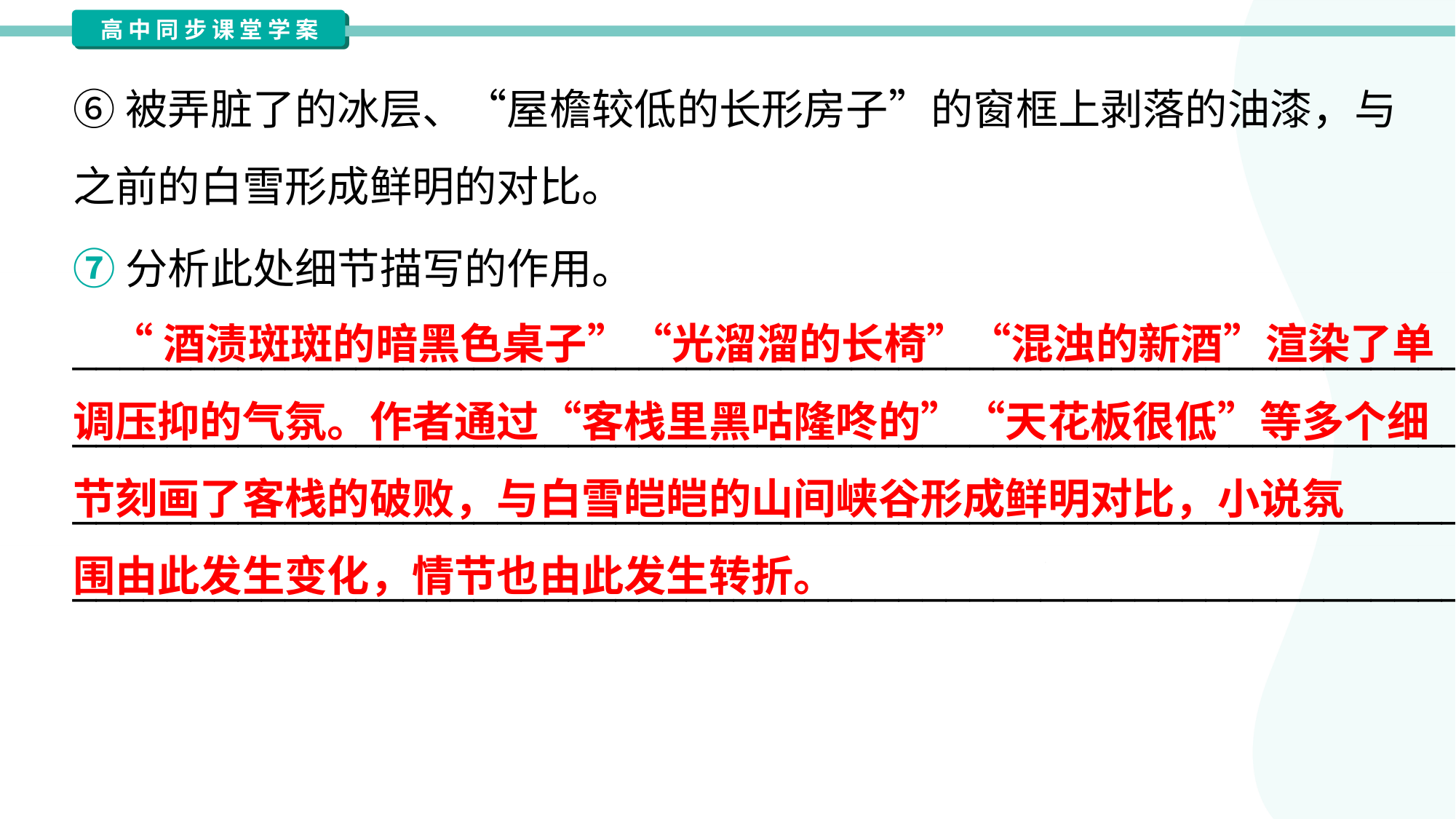

⑥被弄脏了的冰层、“屋檐较低的长形房子”的窗框上剥落的油漆，与
之前的白雪形成鲜明的对比。
⑦分析此处细节描写的作用。
_____________________________________________________________
_____________________________________________________________
_____________________________________________________________
_____________________________________________________________
    “酒渍斑斑的暗黑色桌子”“光溜溜的长椅”“混浊的新酒”渲染了单
调压抑的气氛。作者通过“客栈里黑咕隆咚的”“天花板很低”等多个细
节刻画了客栈的破败，与白雪皑皑的山间峡谷形成鲜明对比，小说氛
围由此发生变化，情节也由此发生转折。